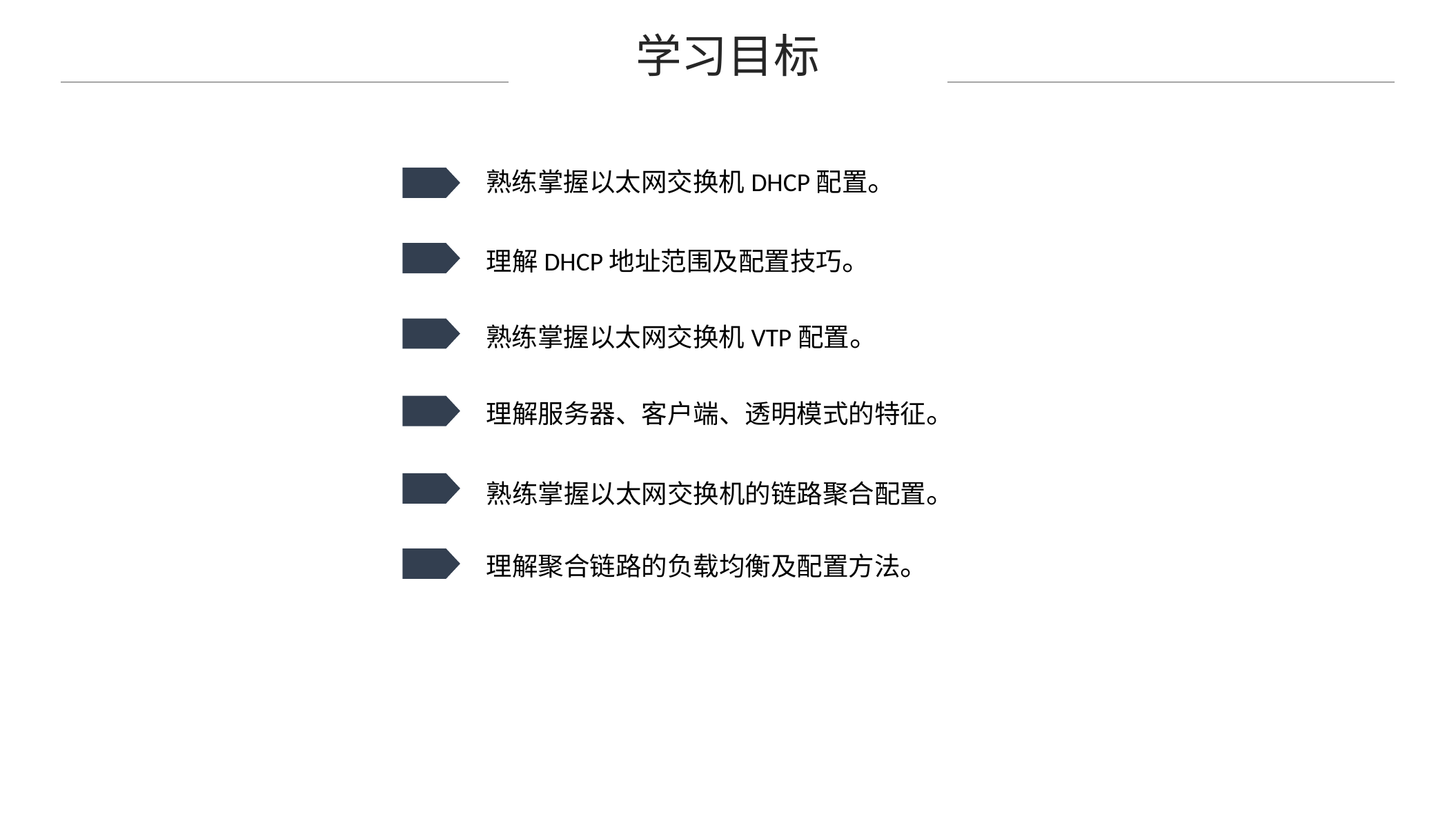

学习目标
熟练掌握以太网交换机DHCP配置。

理解DHCP地址范围及配置技巧。

熟练掌握以太网交换机VTP配置。

理解服务器、客户端、透明模式的特征。

熟练掌握以太网交换机的链路聚合配置。

理解聚合链路的负载均衡及配置方法。